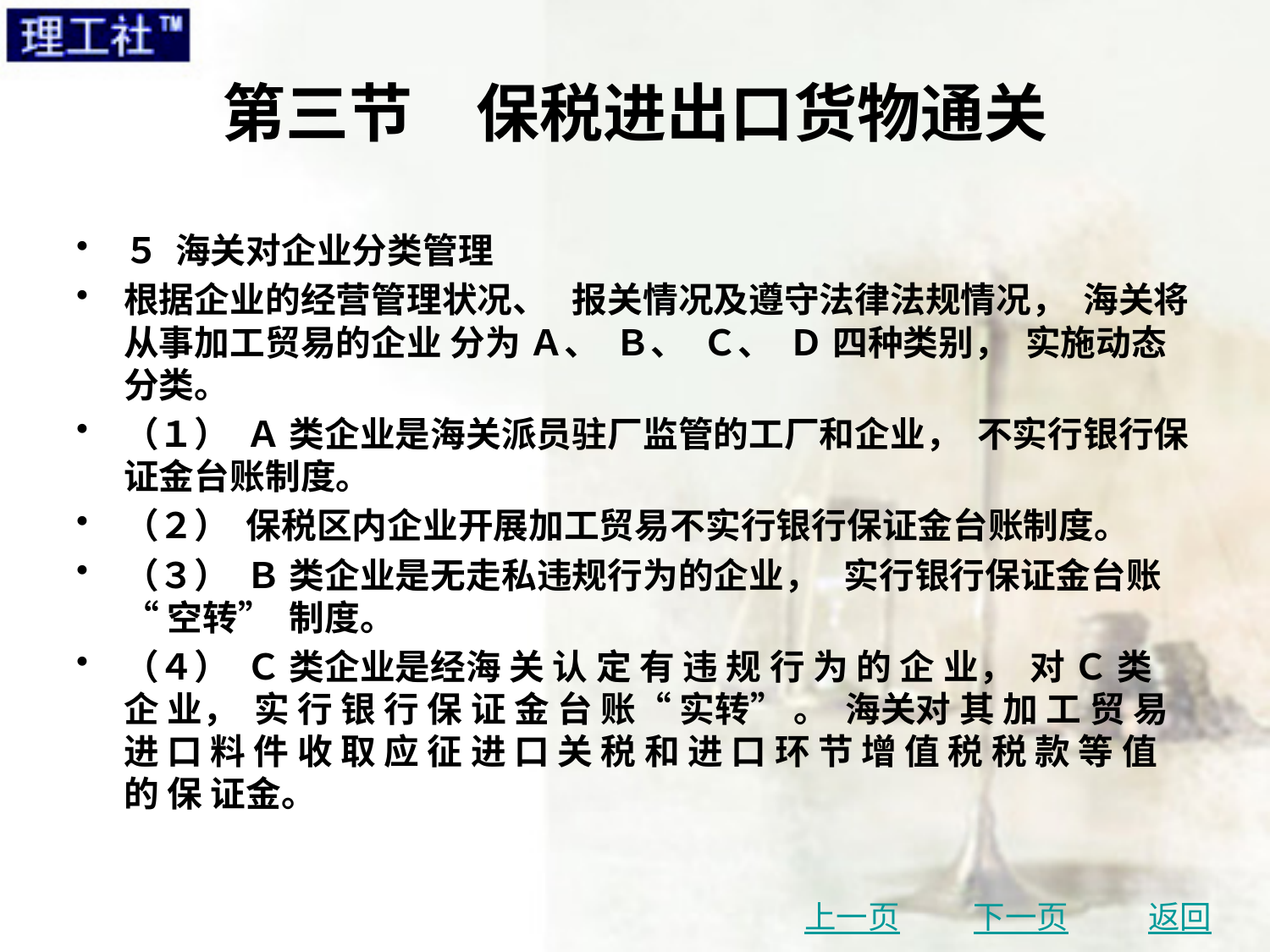

# 第三节　保税进出口货物通关
５  海关对企业分类管理
根据企业的经营管理状况、   报关情况及遵守法律法规情况，  海关将从事加工贸易的企业 分为 Ａ、  Ｂ、  Ｃ、  Ｄ 四种类别，  实施动态分类。
（１）  Ａ 类企业是海关派员驻厂监管的工厂和企业，  不实行银行保证金台账制度。
（２）  保税区内企业开展加工贸易不实行银行保证金台账制度。
（３）  Ｂ 类企业是无走私违规行为的企业，   实行银行保证金台账  “ 空转”  制度。
（４）  Ｃ 类企业是经海 关 认 定 有 违 规 行 为 的 企 业，  对 Ｃ 类 企 业，  实 行 银 行 保 证 金 台 账“ 实转” 。  海关对 其 加 工 贸 易 进 口 料 件 收 取 应 征 进 口 关 税 和 进 口 环 节 增 值 税 税 款 等 值 的 保 证金。

上一页
下一页
返回